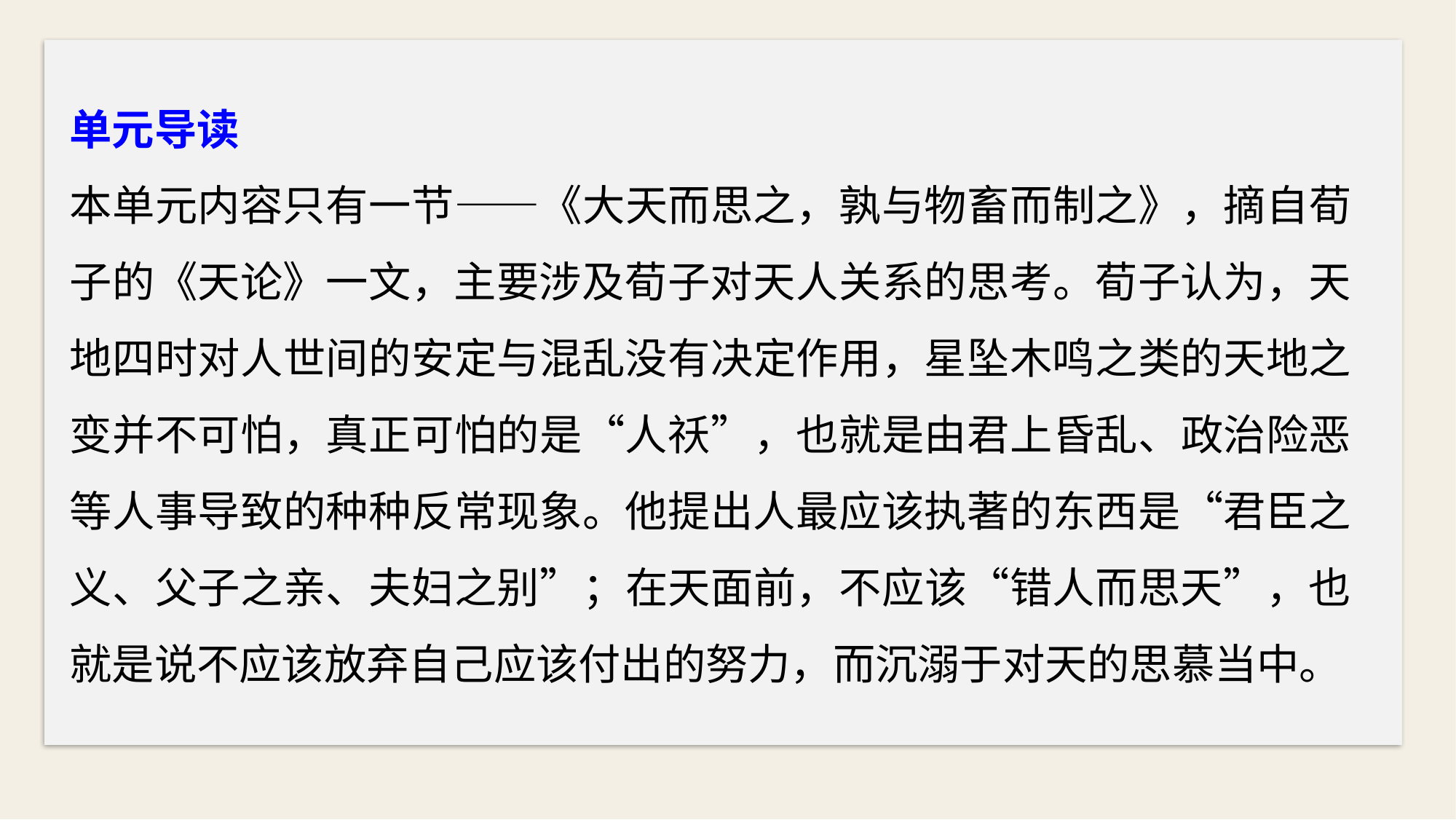

单元导读
本单元内容只有一节——《大天而思之，孰与物畜而制之》，摘自荀子的《天论》一文，主要涉及荀子对天人关系的思考。荀子认为，天地四时对人世间的安定与混乱没有决定作用，星坠木鸣之类的天地之变并不可怕，真正可怕的是“人祅”，也就是由君上昏乱、政治险恶等人事导致的种种反常现象。他提出人最应该执著的东西是“君臣之义、父子之亲、夫妇之别”；在天面前，不应该“错人而思天”，也就是说不应该放弃自己应该付出的努力，而沉溺于对天的思慕当中。